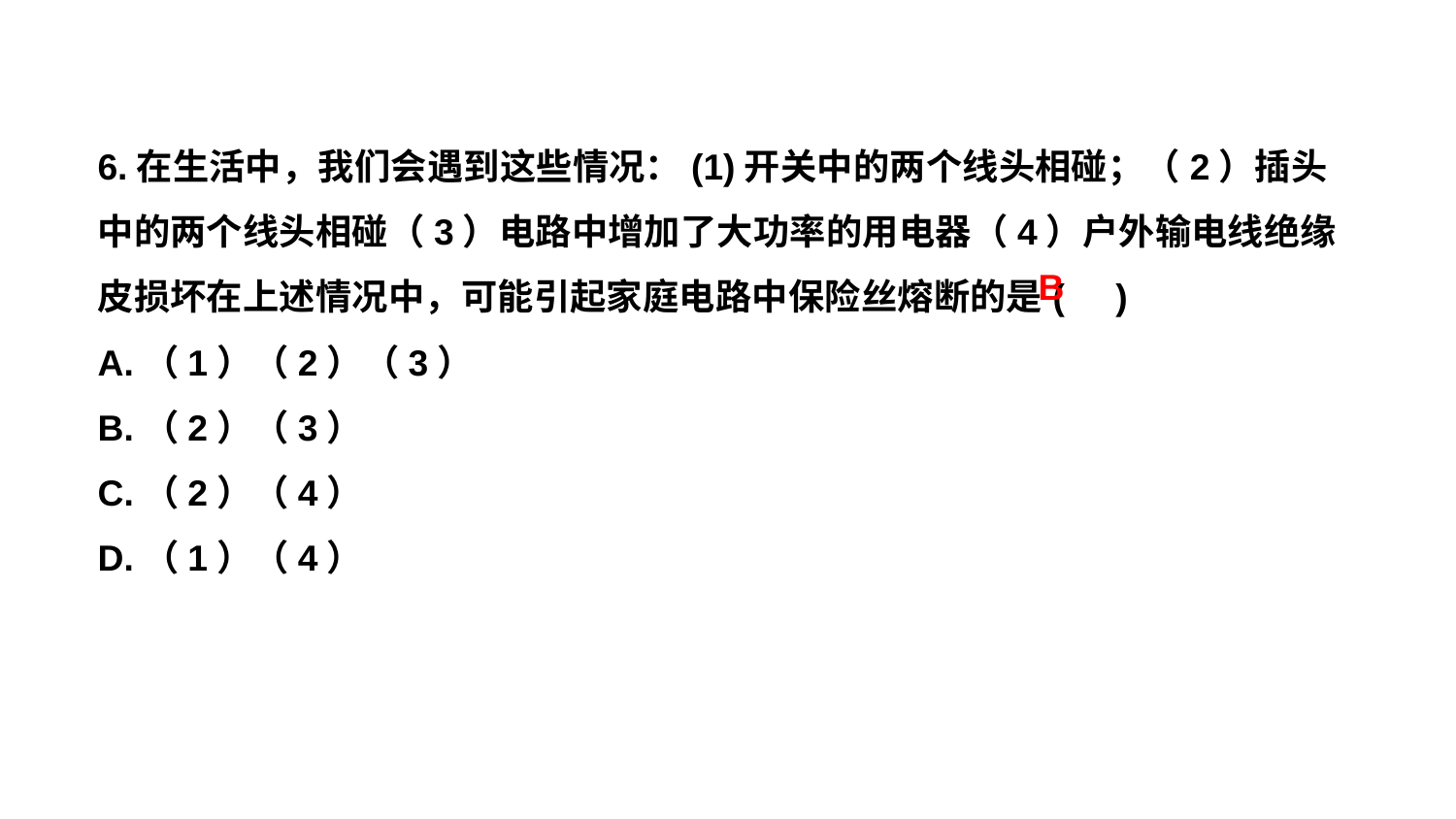

6.在生活中，我们会遇到这些情况：(1)开关中的两个线头相碰；（2）插头中的两个线头相碰（3）电路中增加了大功率的用电器（4）户外输电线绝缘皮损坏在上述情况中，可能引起家庭电路中保险丝熔断的是(     )
A.（1）（2）（3）
B.（2）（3）
C.（2）（4）
D.（1）（4）
B